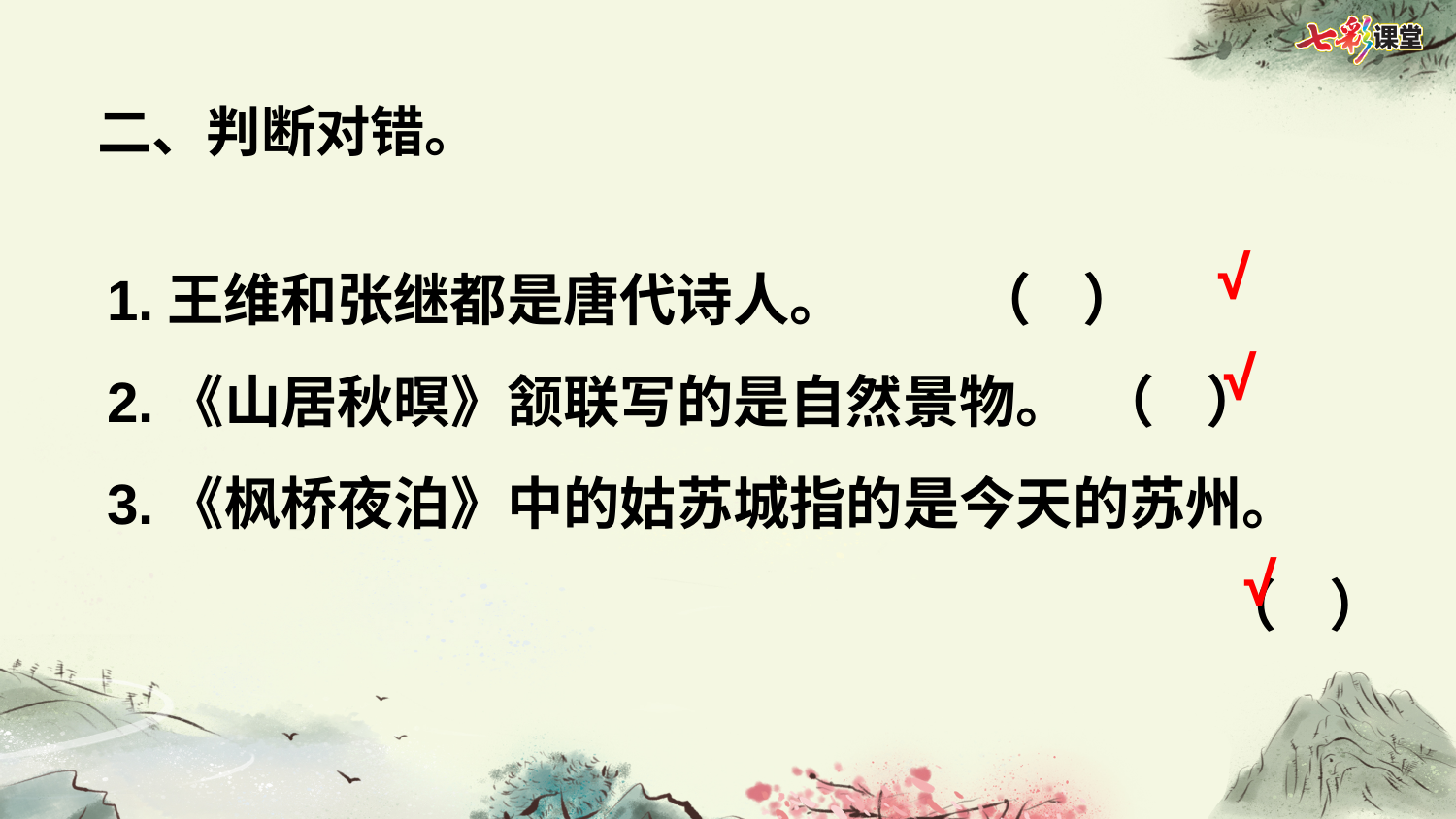

二、判断对错。
1.王维和张继都是唐代诗人。          （    ）
2.《山居秋暝》颔联写的是自然景物。  （    ）
3.《枫桥夜泊》中的姑苏城指的是今天的苏州。
（    ）
√
√
√